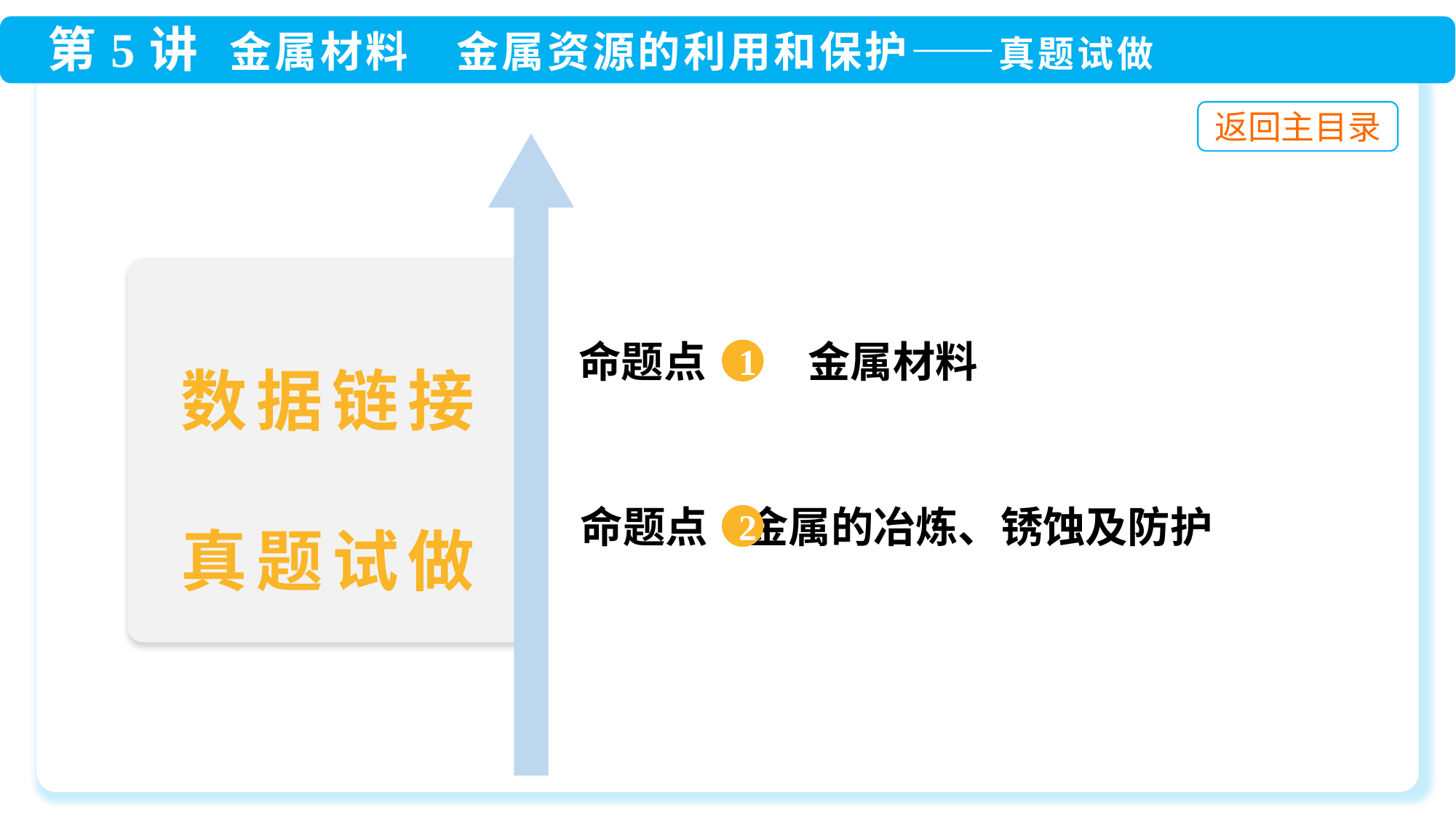

命题点 1  金属材料
1
数据链接
真题试做
 命题点    金属的冶炼、锈蚀及防护
2